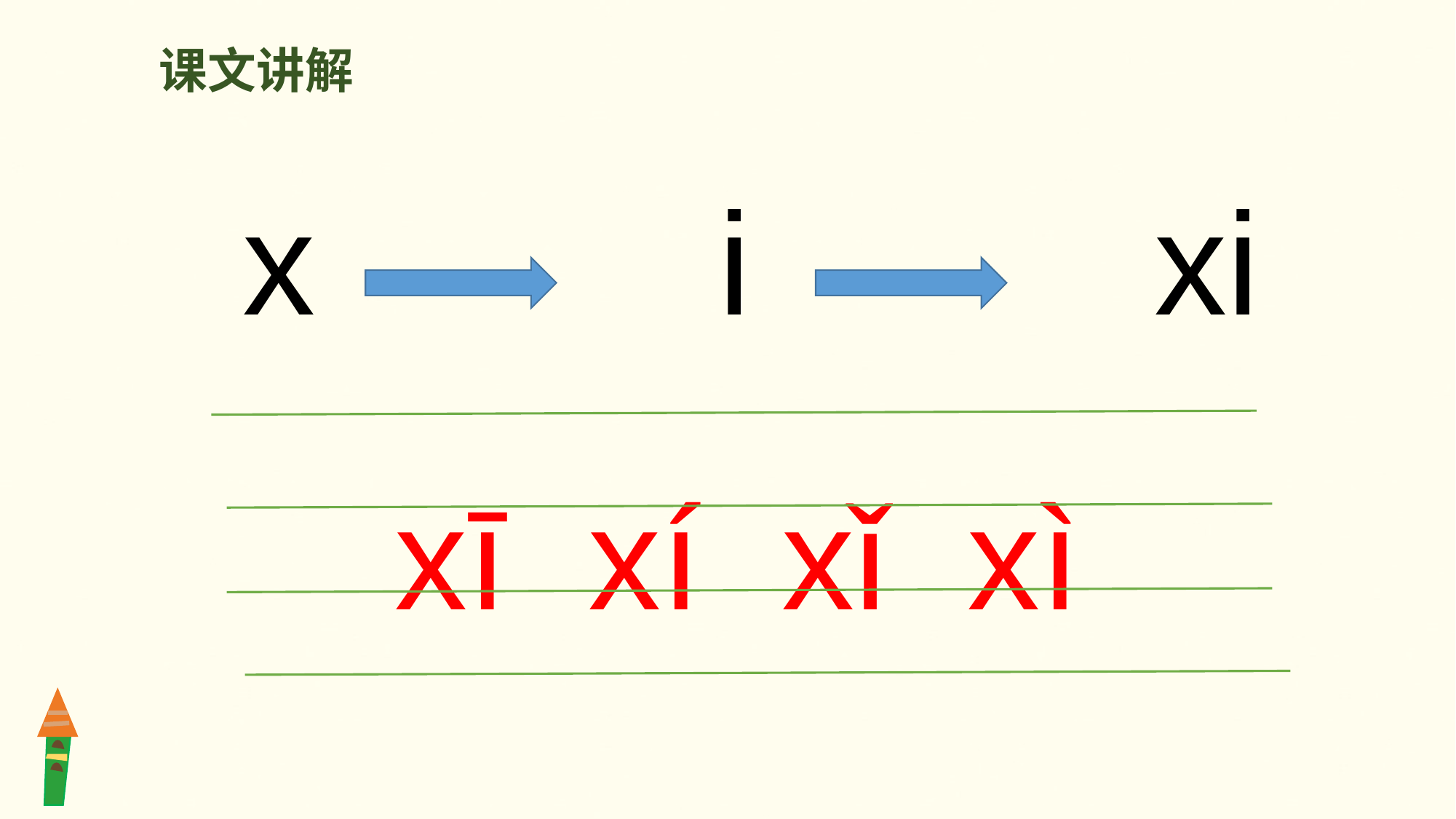

课文讲解
x          i          xi

  xī  xí  xǐ  xì